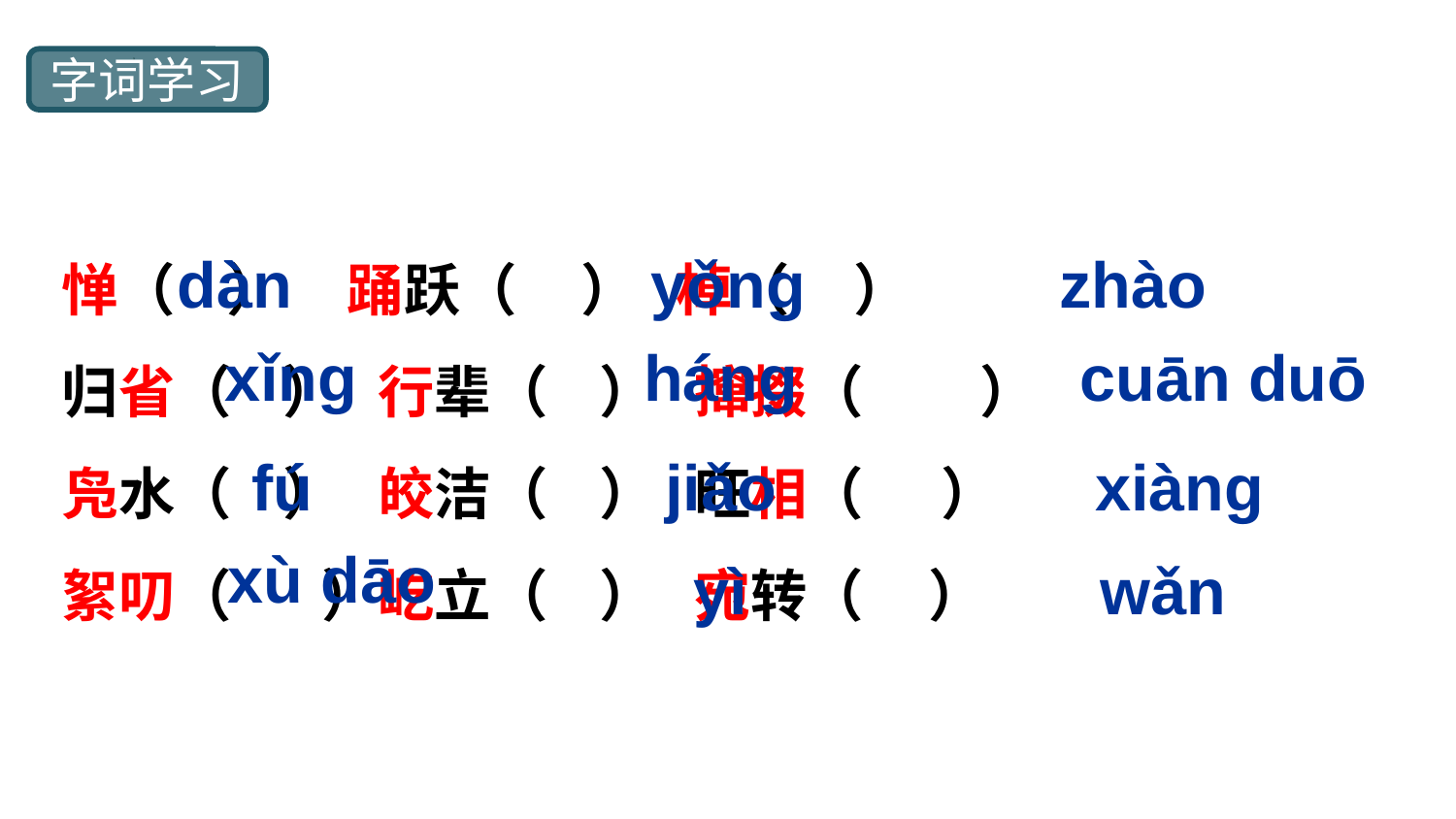

字词学习
惮（    ）     踊跃（     ）   棹（     ）
归省（    ）   行辈（    ）   撺掇（         ）
凫水（    ）   皎洁（    ）   旺相（      ）
絮叨（       ）屹立（    ）   宛转（     ）
dàn
yǒnɡ
zhào
hánɡ
xǐnɡ
cuān duō
fú
jiǎo
xiànɡ
xù dāo
wǎn
yì